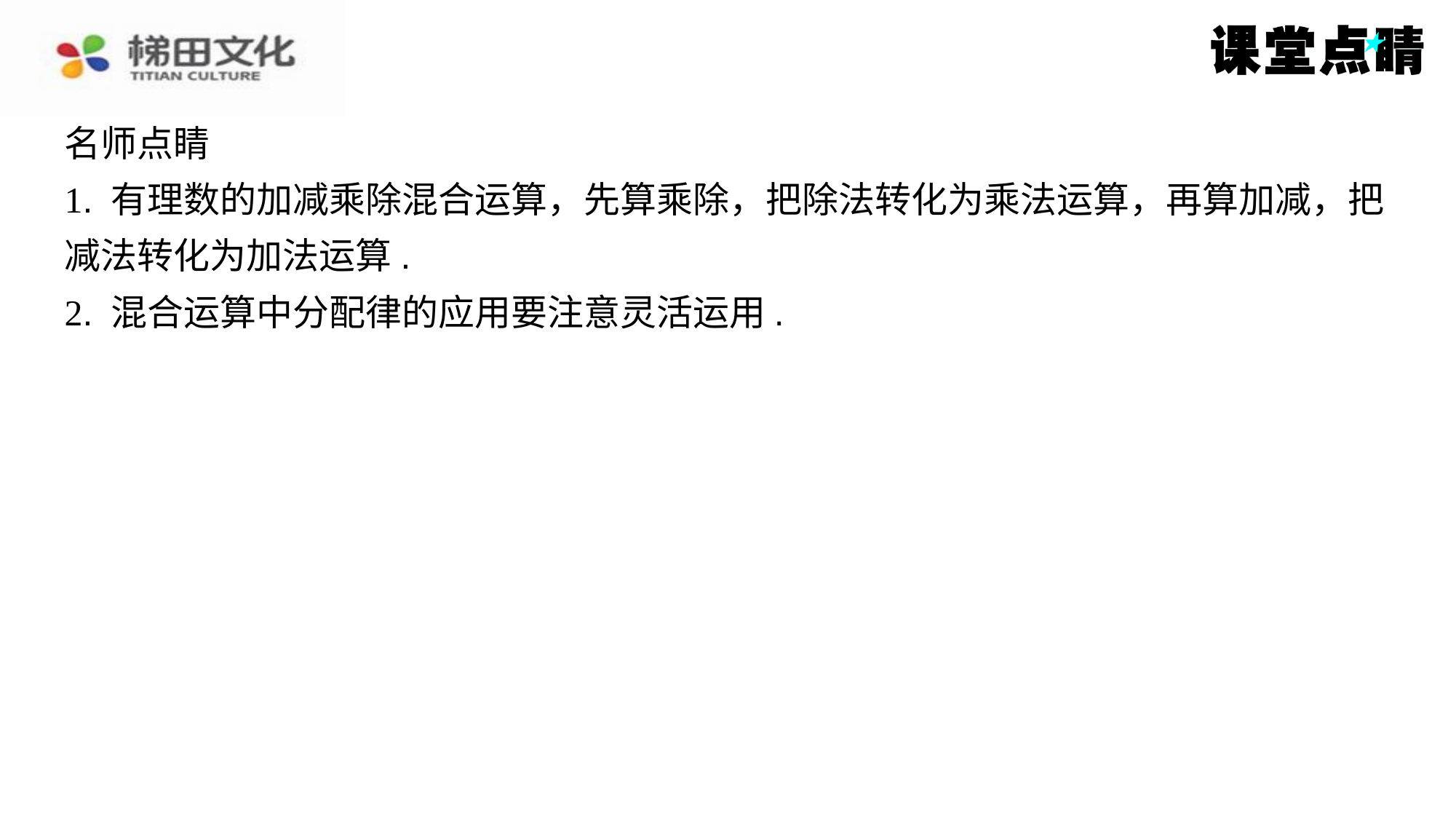

名师点睛
1. 有理数的加减乘除混合运算，先算乘除，把除法转化为乘法运算，再算加减，把
减法转化为加法运算.
2. 混合运算中分配律的应用要注意灵活运用.